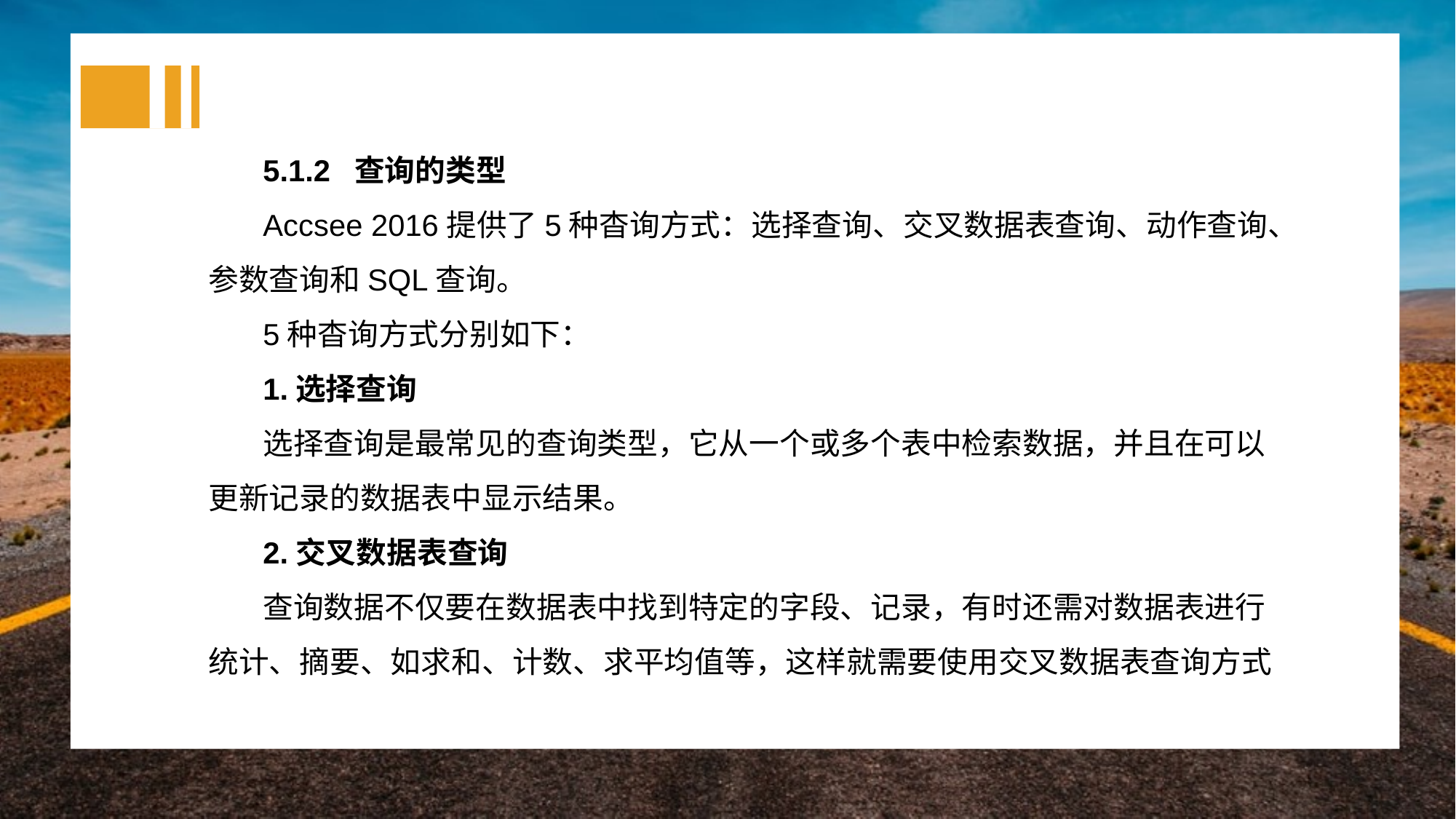

5.1.2  查询的类型
Accsee 2016提供了5种杳询方式：选择查询、交叉数据表查询、动作查询、参数查询和SQL查询。
5种杳询方式分别如下：
1.选择查询
选择查询是最常见的查询类型，它从一个或多个表中检索数据，并且在可以更新记录的数据表中显示结果。
2.交叉数据表查询
查询数据不仅要在数据表中找到特定的字段、记录，有时还需对数据表进行统计、摘要、如求和、计数、求平均值等，这样就需要使用交叉数据表查询方式